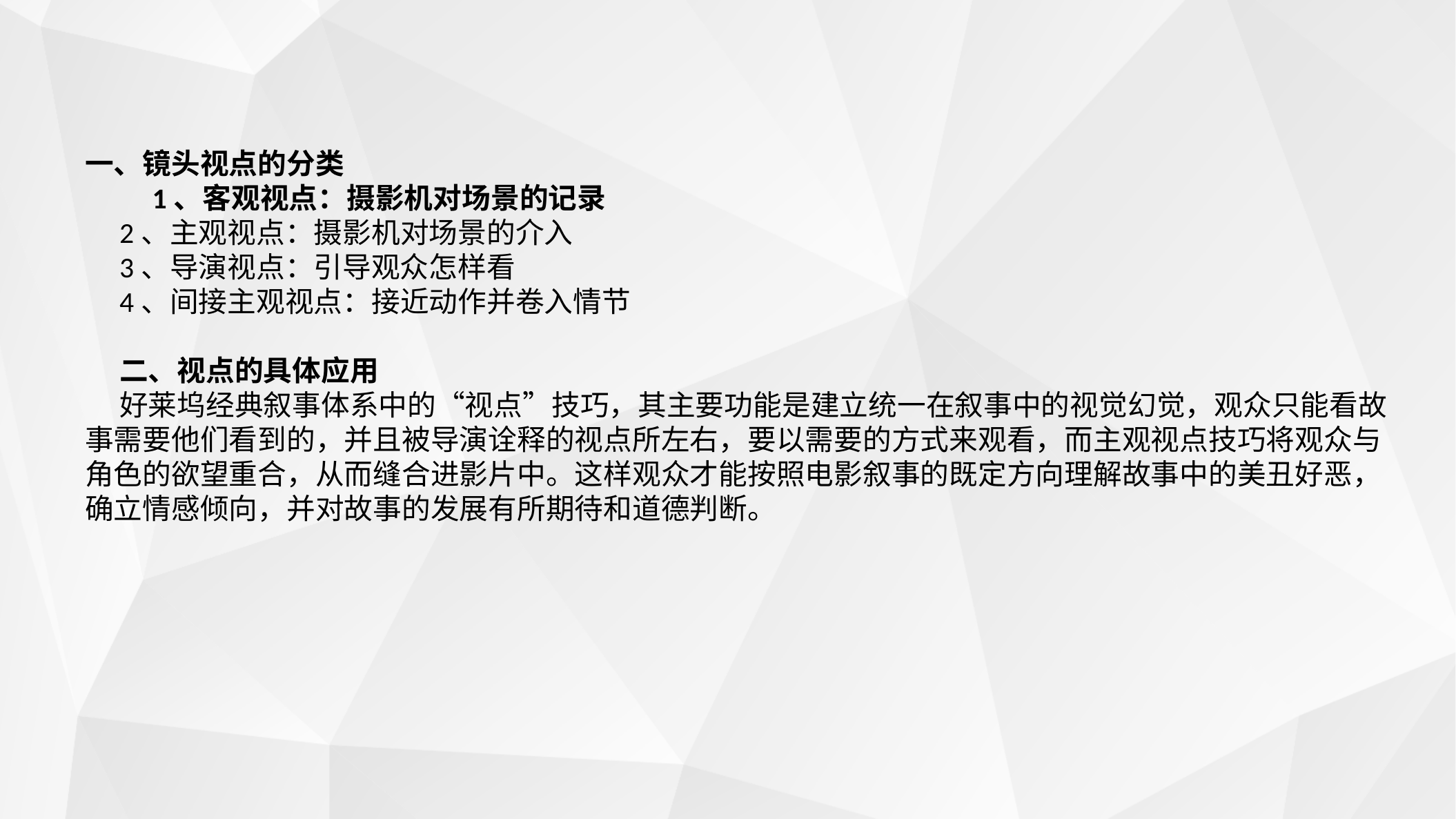

一、镜头视点的分类     1、客观视点：摄影机对场景的记录
2、主观视点：摄影机对场景的介入
3、导演视点：引导观众怎样看
4、间接主观视点：接近动作并卷入情节

二、视点的具体应用
好莱坞经典叙事体系中的“视点”技巧，其主要功能是建立统一在叙事中的视觉幻觉，观众只能看故事需要他们看到的，并且被导演诠释的视点所左右，要以需要的方式来观看，而主观视点技巧将观众与角色的欲望重合，从而缝合进影片中。这样观众才能按照电影叙事的既定方向理解故事中的美丑好恶，确立情感倾向，并对故事的发展有所期待和道德判断。